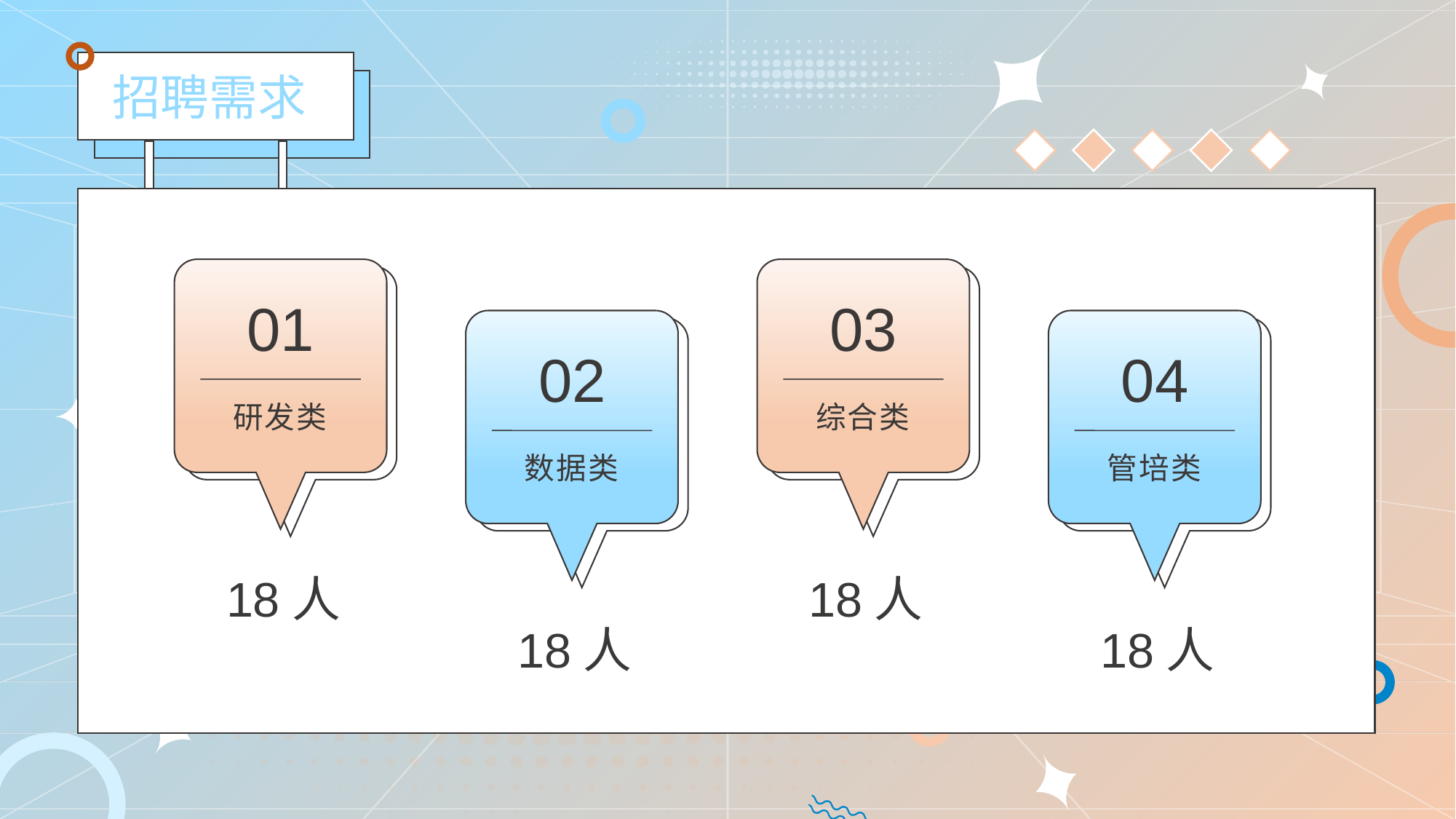

招聘需求

01

研发类
18人

03

综合类
18人

02

数据类
18人

04

管培类
18人